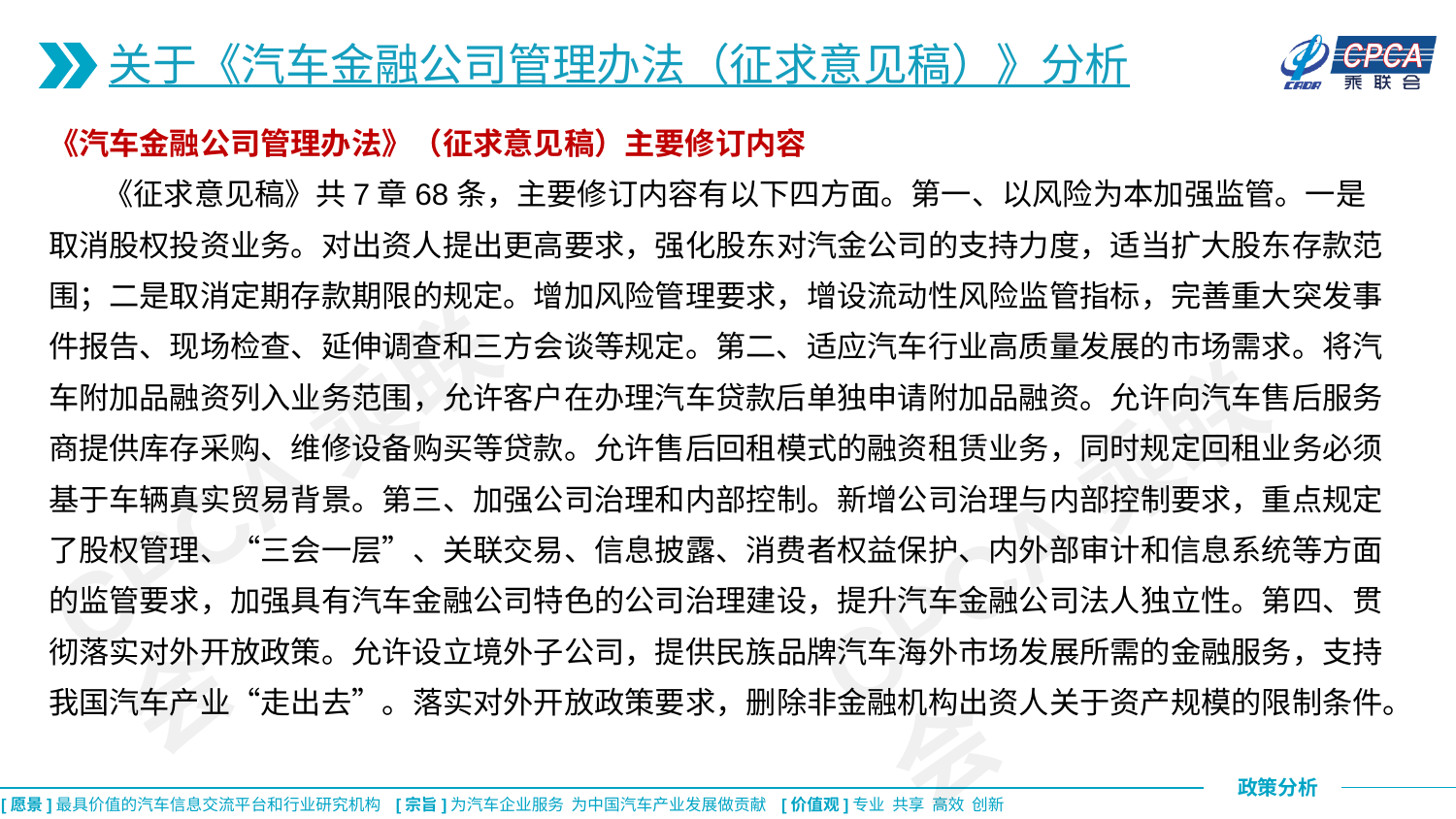

关于《汽车金融公司管理办法（征求意见稿）》分析
《汽车金融公司管理办法》（征求意见稿）主要修订内容
       《征求意见稿》共7章68条，主要修订内容有以下四方面。第一、以风险为本加强监管。一是取消股权投资业务。对出资人提出更高要求，强化股东对汽金公司的支持力度，适当扩大股东存款范围；二是取消定期存款期限的规定。增加风险管理要求，增设流动性风险监管指标，完善重大突发事件报告、现场检查、延伸调查和三方会谈等规定。第二、适应汽车行业高质量发展的市场需求。将汽车附加品融资列入业务范围，允许客户在办理汽车贷款后单独申请附加品融资。允许向汽车售后服务商提供库存采购、维修设备购买等贷款。允许售后回租模式的融资租赁业务，同时规定回租业务必须基于车辆真实贸易背景。第三、加强公司治理和内部控制。新增公司治理与内部控制要求，重点规定了股权管理、“三会一层”、关联交易、信息披露、消费者权益保护、内外部审计和信息系统等方面的监管要求，加强具有汽车金融公司特色的公司治理建设，提升汽车金融公司法人独立性。第四、贯彻落实对外开放政策。允许设立境外子公司，提供民族品牌汽车海外市场发展所需的金融服务，支持我国汽车产业“走出去”。落实对外开放政策要求，删除非金融机构出资人关于资产规模的限制条件。
CPCA乘联会
CPCA乘联会